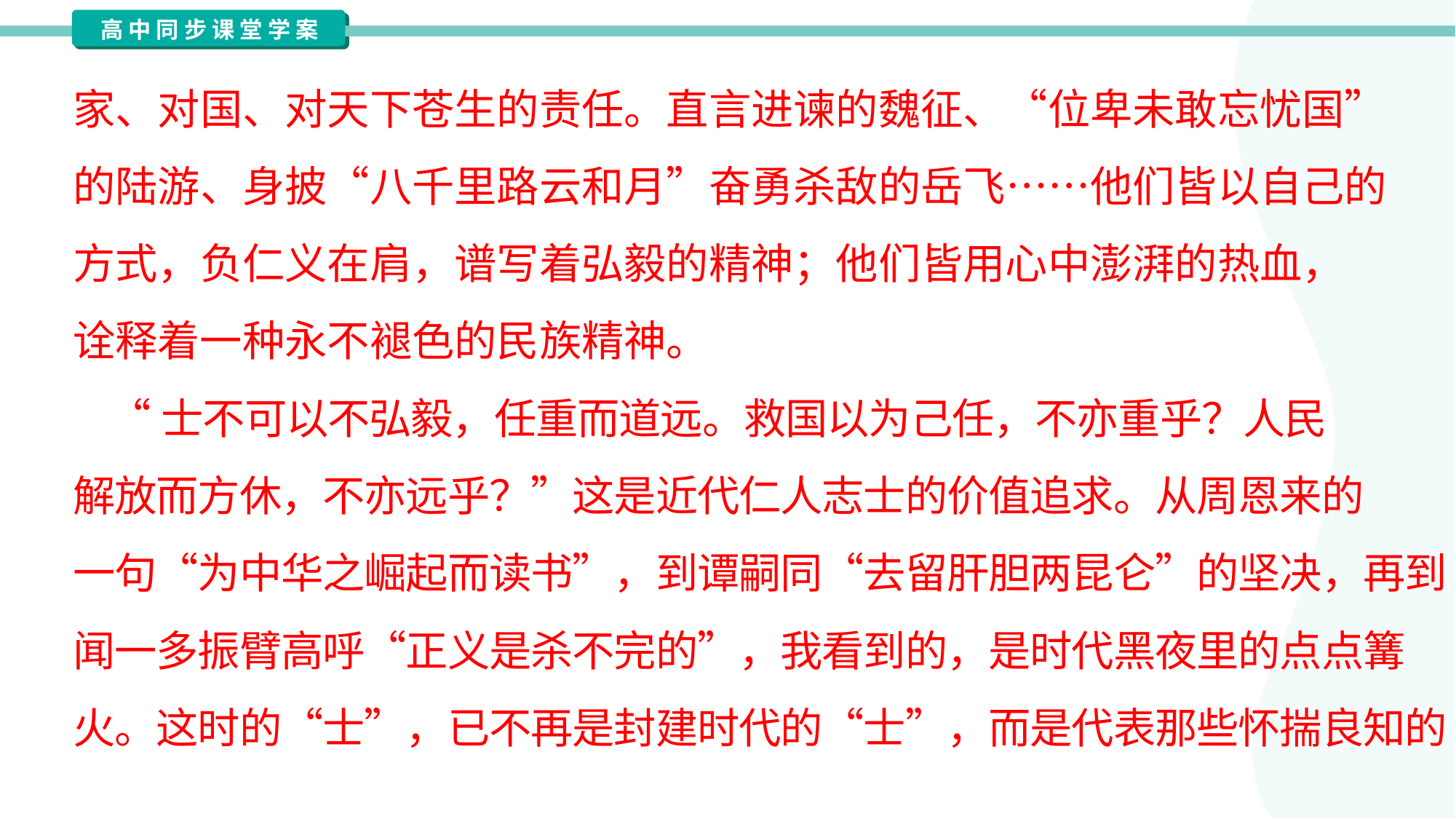

家、对国、对天下苍生的责任。直言进谏的魏征、“位卑未敢忘忧国”
的陆游、身披“八千里路云和月”奋勇杀敌的岳飞……他们皆以自己的
方式，负仁义在肩，谱写着弘毅的精神；他们皆用心中澎湃的热血，
诠释着一种永不褪色的民族精神。
    “士不可以不弘毅，任重而道远。救国以为己任，不亦重乎？人民
解放而方休，不亦远乎？”这是近代仁人志士的价值追求。从周恩来的
一句“为中华之崛起而读书”，到谭嗣同“去留肝胆两昆仑”的坚决，再到
闻一多振臂高呼“正义是杀不完的”，我看到的，是时代黑夜里的点点篝
火。这时的“士”，已不再是封建时代的“士”，而是代表那些怀揣良知的